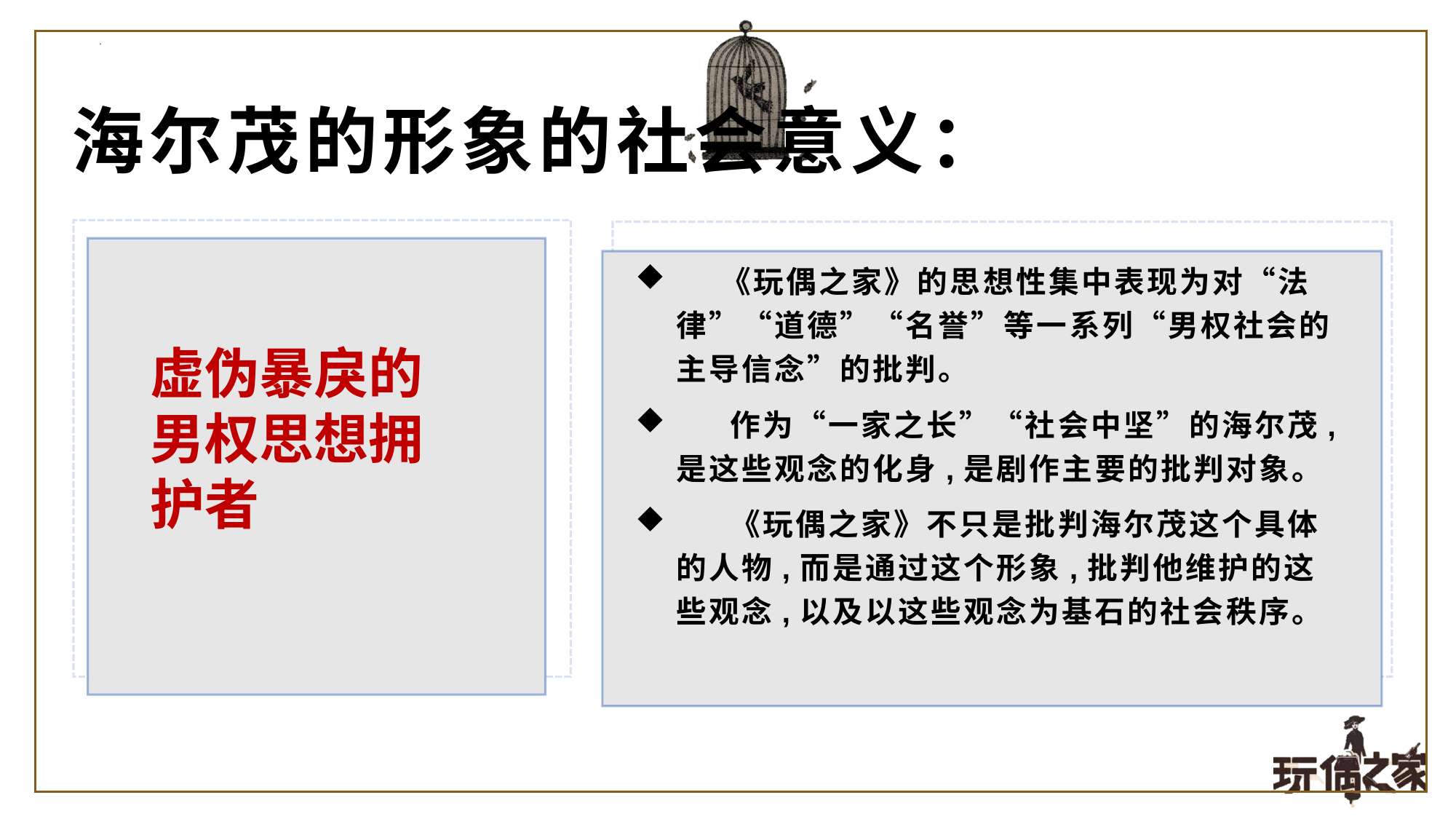

海尔茂的形象的社会意义：

    《玩偶之家》的思想性集中表现为对“法律”“道德”“名誉”等一系列“男权社会的主导信念”的批判。
     作为“一家之长”“社会中坚”的海尔茂,是这些观念的化身,是剧作主要的批判对象。
     《玩偶之家》不只是批判海尔茂这个具体的人物,而是通过这个形象,批判他维护的这些观念,以及以这些观念为基石的社会秩序。
虚伪暴戾的男权思想拥护者